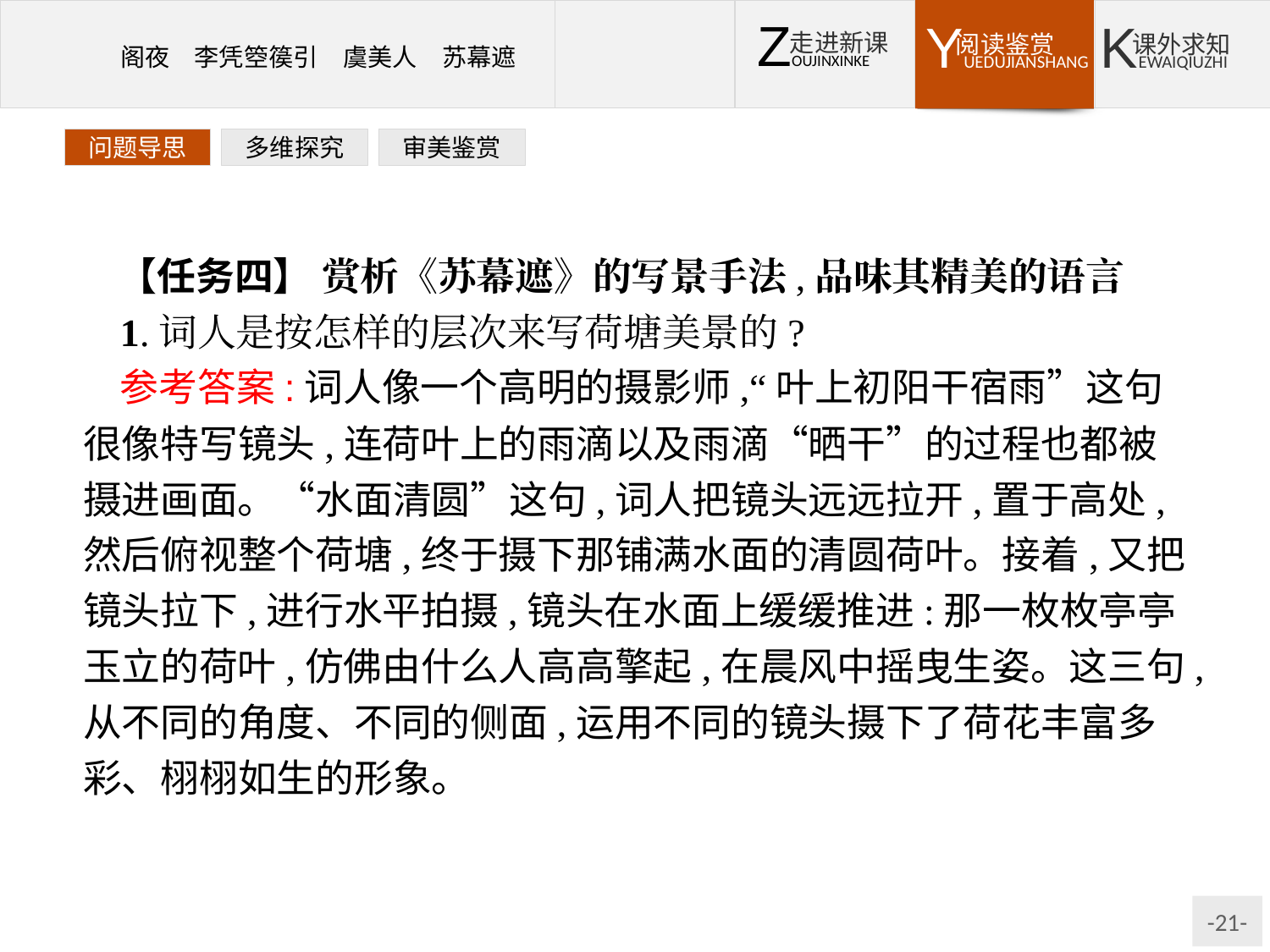

问题导思
多维探究
审美鉴赏
【任务四】 赏析《苏幕遮》的写景手法,品味其精美的语言
1.词人是按怎样的层次来写荷塘美景的?
参考答案:词人像一个高明的摄影师,“叶上初阳干宿雨”这句很像特写镜头,连荷叶上的雨滴以及雨滴“晒干”的过程也都被摄进画面。“水面清圆”这句,词人把镜头远远拉开,置于高处,然后俯视整个荷塘,终于摄下那铺满水面的清圆荷叶。接着,又把镜头拉下,进行水平拍摄,镜头在水面上缓缓推进:那一枚枚亭亭玉立的荷叶,仿佛由什么人高高擎起,在晨风中摇曳生姿。这三句,从不同的角度、不同的侧面,运用不同的镜头摄下了荷花丰富多彩、栩栩如生的形象。